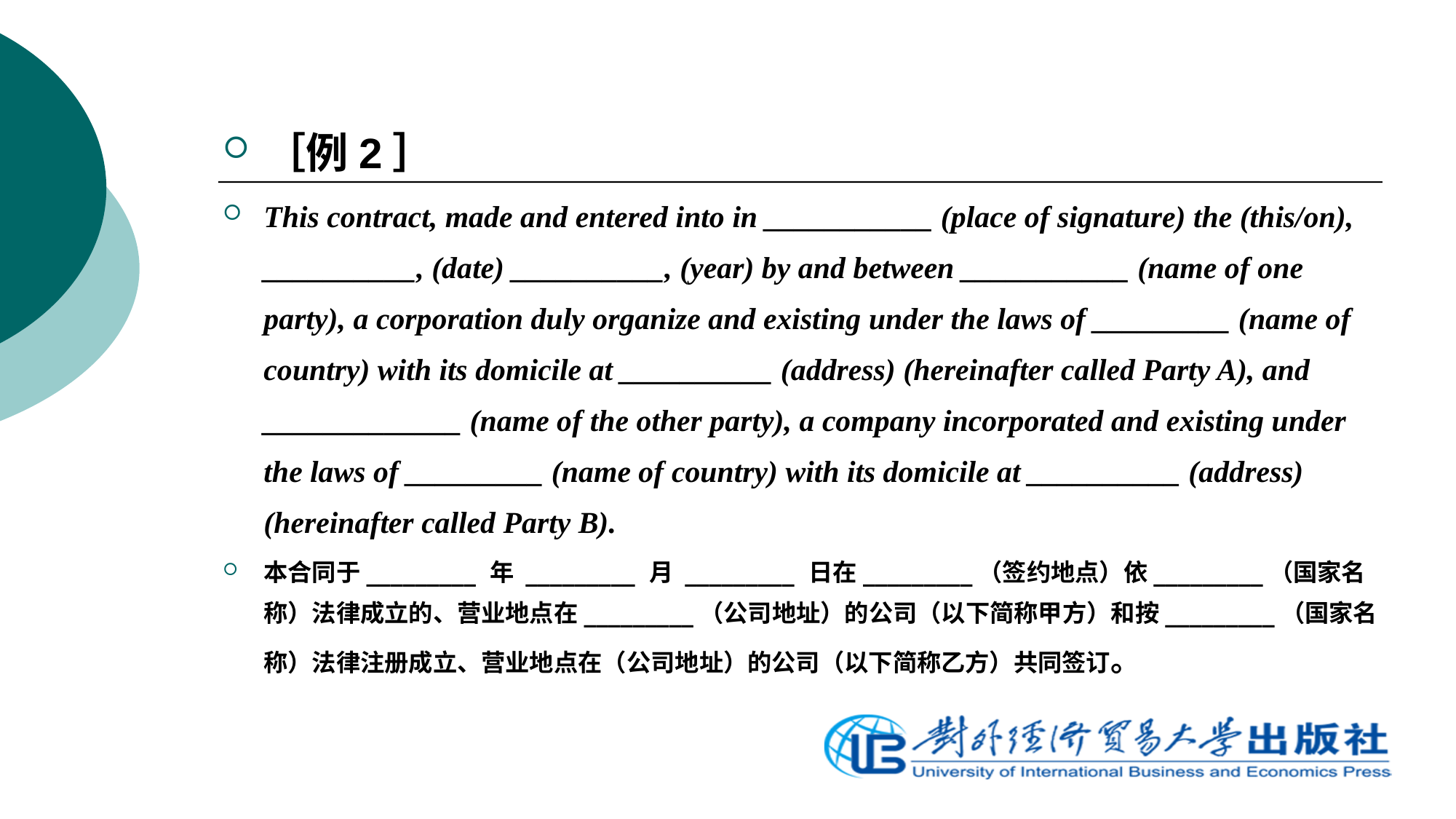

［例2］
This contract, made and entered into in ___________ (place of signature) the (this/on), __________, (date) __________, (year) by and between ___________ (name of one party), a corporation duly organize and existing under the laws of _________ (name of country) with its domicile at __________ (address) (hereinafter called Party A), and _____________ (name of the other party), a company incorporated and existing under the laws of _________ (name of country) with its domicile at __________ (address) (hereinafter called Party B).
本合同于_________ 年 _________ 月 _________ 日在_________（签约地点）依_________（国家名称）法律成立的、营业地点在_________（公司地址）的公司（以下简称甲方）和按_________（国家名称）法律注册成立、营业地点在（公司地址）的公司（以下简称乙方）共同签订。